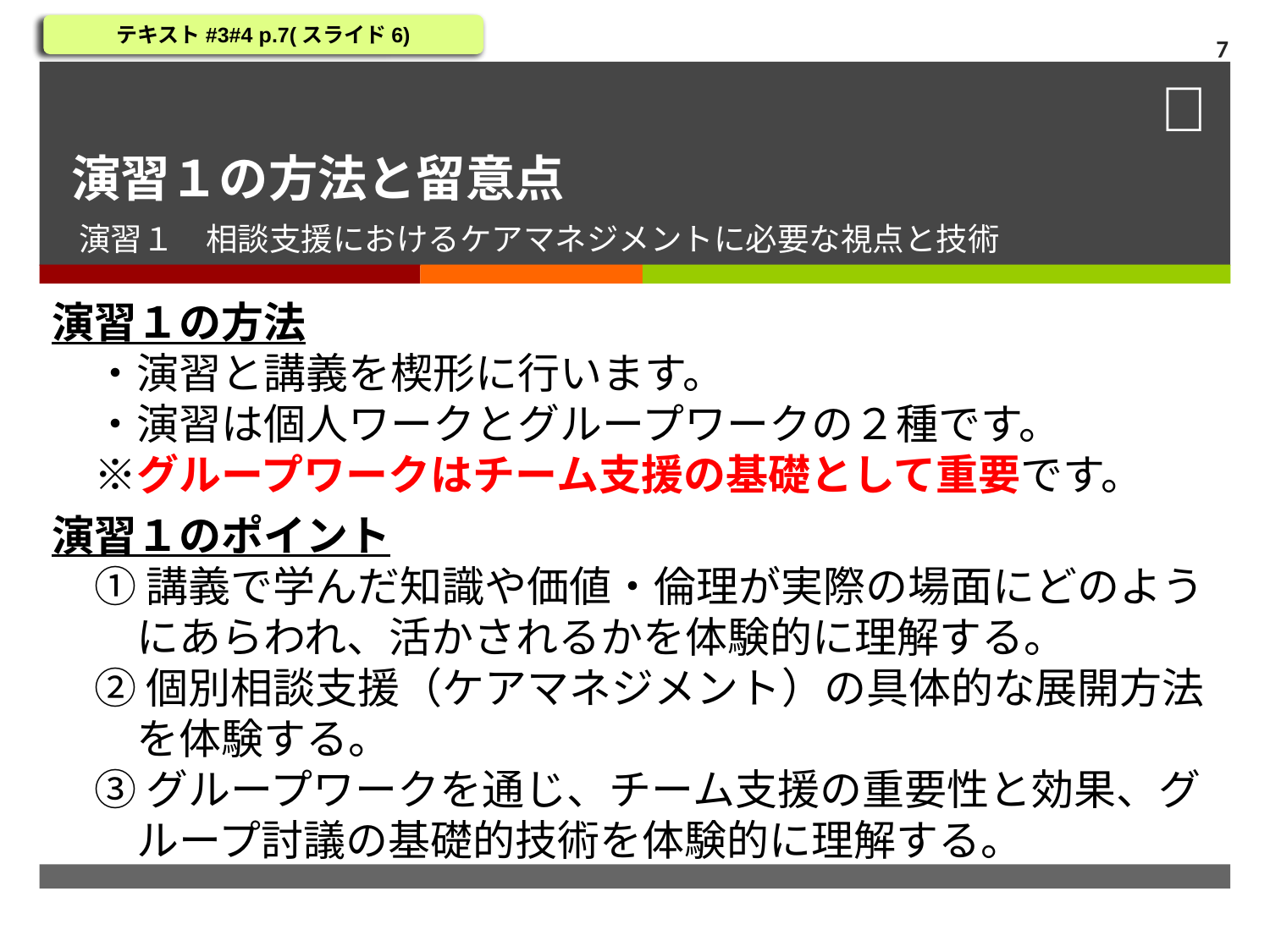

テキスト#3#4 p.7(スライド6)
7
# 演習１の方法と留意点
演習１　相談支援におけるケアマネジメントに必要な視点と技術
演習１の方法
　・演習と講義を楔形に行います。
　・演習は個人ワークとグループワークの２種です。
　※グループワークはチーム支援の基礎として重要です。
演習１のポイント
　① 講義で学んだ知識や価値・倫理が実際の場面にどのよう
　　にあらわれ、活かされるかを体験的に理解する。
　② 個別相談支援（ケアマネジメント）の具体的な展開方法
　　を体験する。
　③ グループワークを通じ、チーム支援の重要性と効果、グ
　　ループ討議の基礎的技術を体験的に理解する。